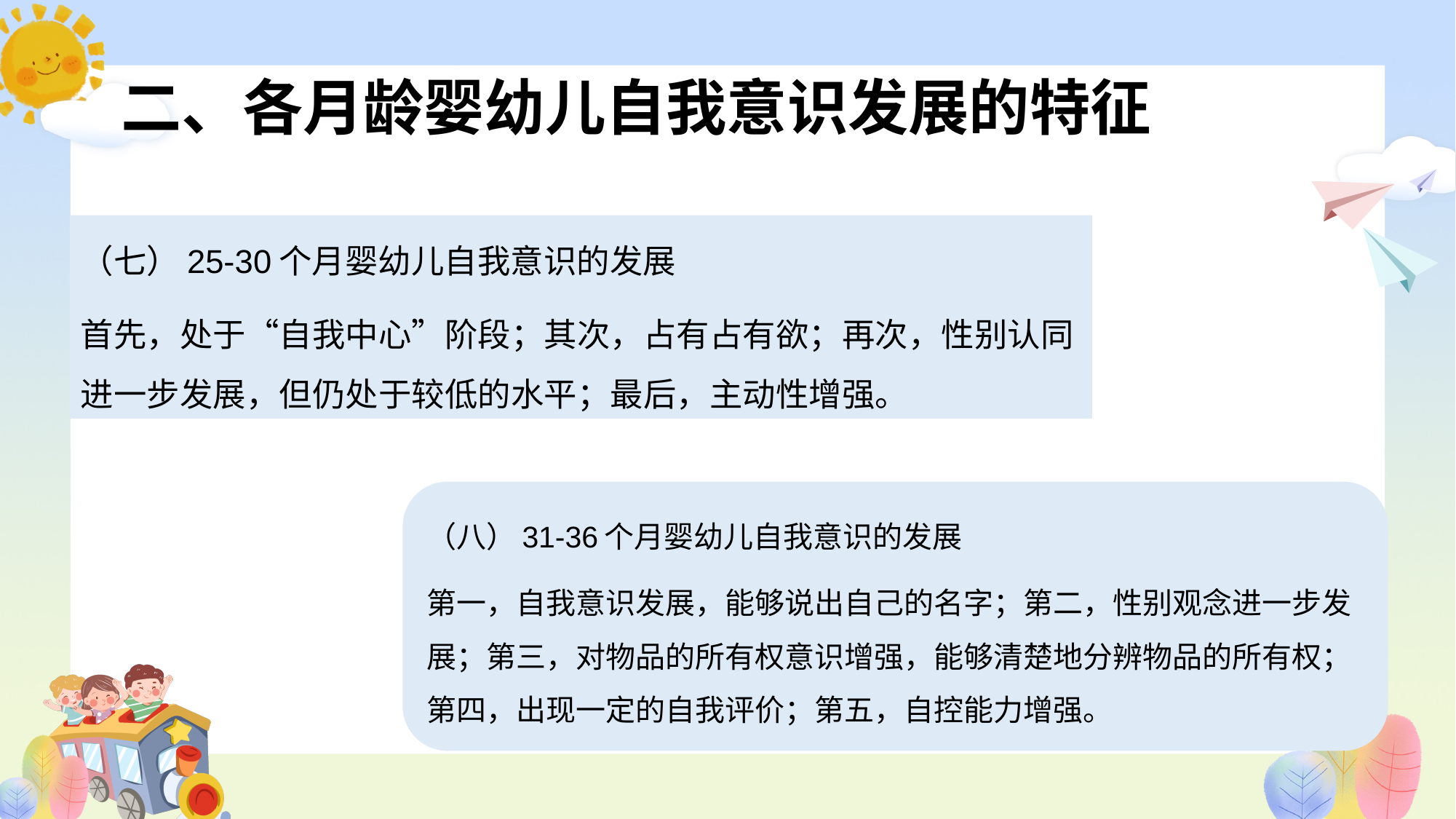

# 二、各月龄婴幼儿自我意识发展的特征
（七）25-30个月婴幼儿自我意识的发展
首先，处于“自我中心”阶段；其次，占有占有欲；再次，性别认同进一步发展，但仍处于较低的水平；最后，主动性增强。
（八）31-36个月婴幼儿自我意识的发展
第一，自我意识发展，能够说出自己的名字；第二，性别观念进一步发展；第三，对物品的所有权意识增强，能够清楚地分辨物品的所有权；第四，出现一定的自我评价；第五，自控能力增强。